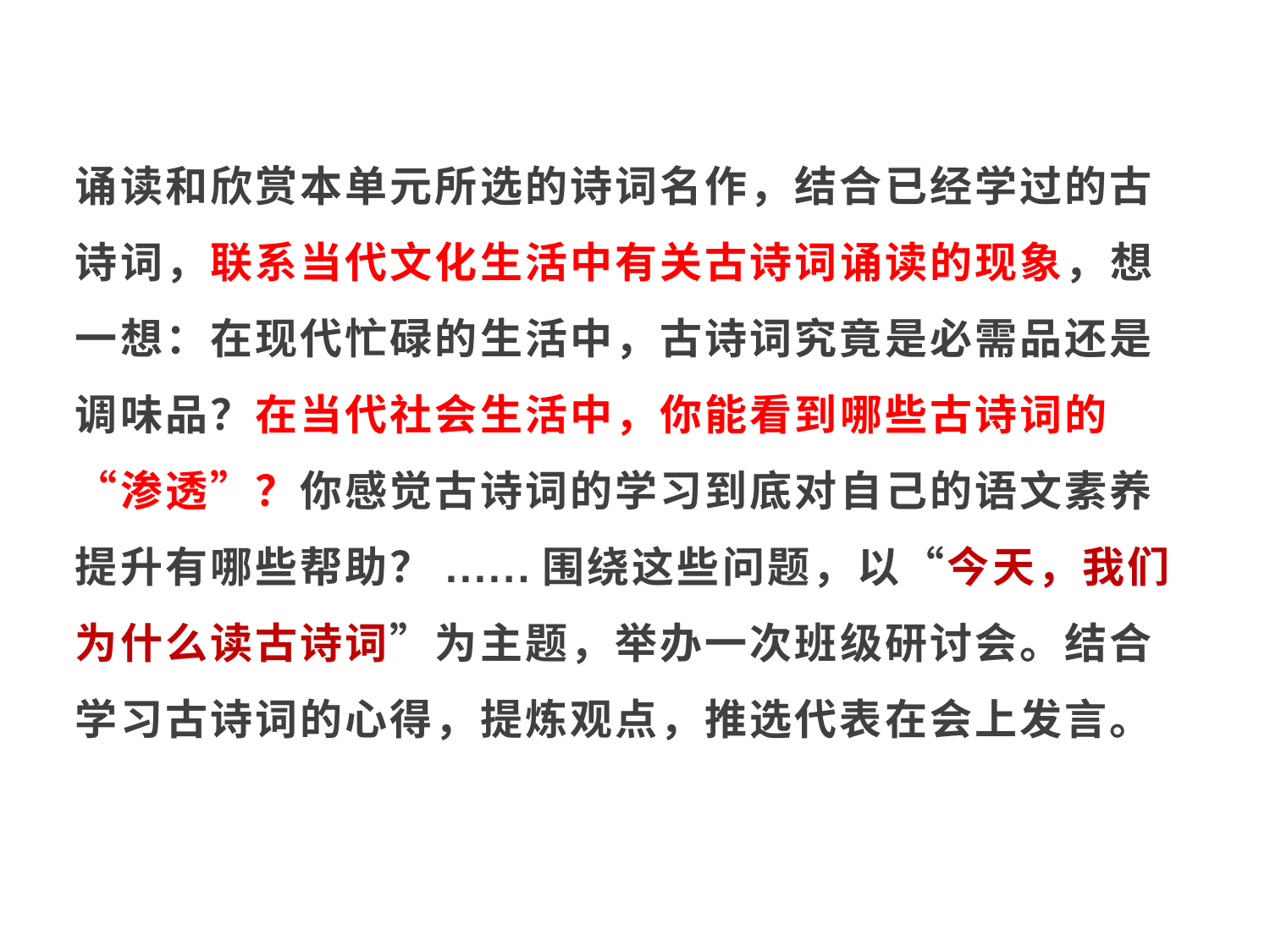

抛出问题
诵读和欣赏本单元所选的诗词名作，结合已经学过的古诗词，联系当代文化生活中有关古诗词诵读的现象，想一想：在现代忙碌的生活中，古诗词究竟是必需品还是调味品？在当代社会生活中，你能看到哪些古诗词的“渗透”？你感觉古诗词的学习到底对自己的语文素养提升有哪些帮助？......围绕这些问题，以“今天，我们为什么读古诗词”为主题，举办一次班级研讨会。结合学习古诗词的心得，提炼观点，推选代表在会上发言。